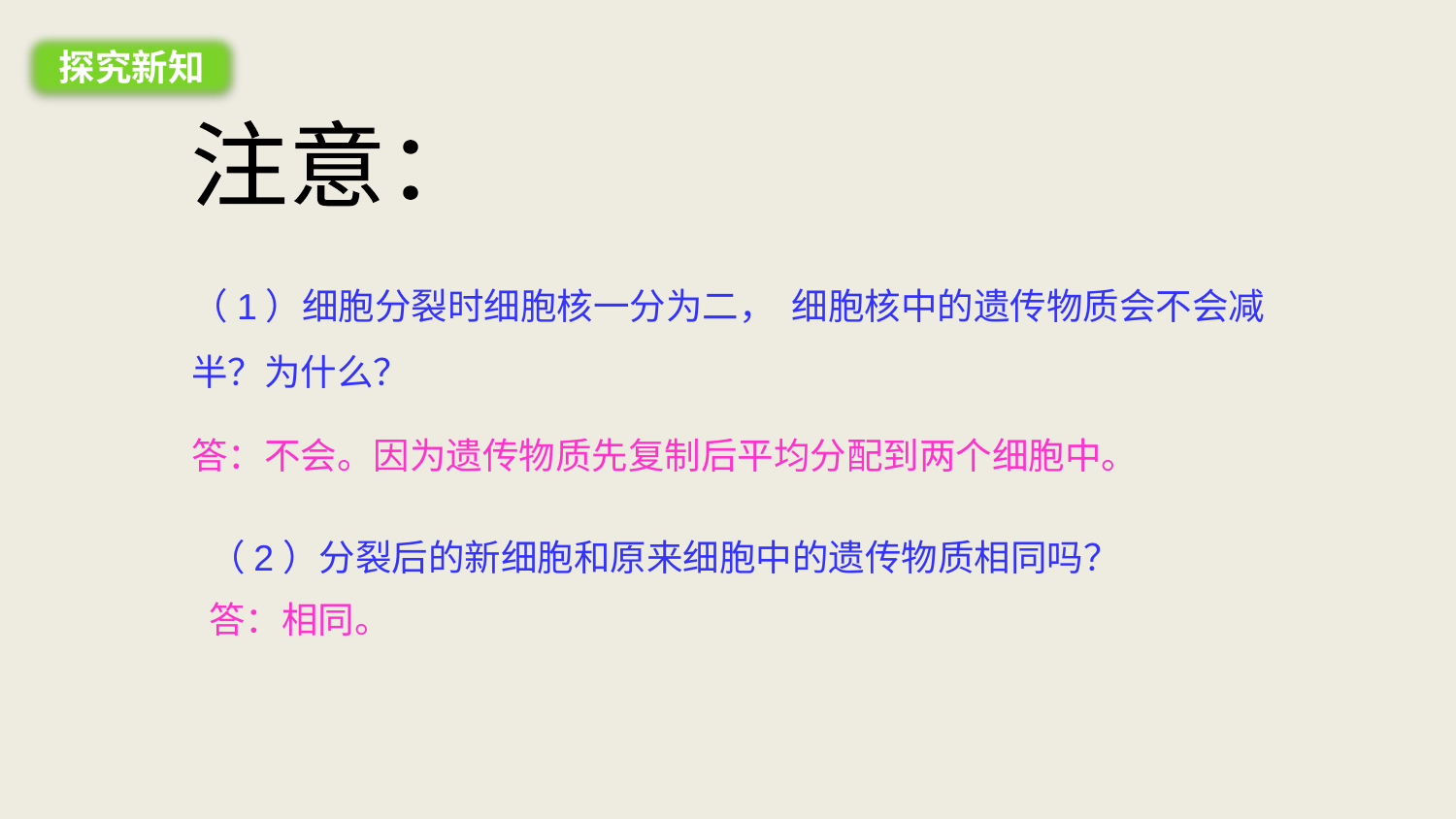

探究新知
注意：
（1）细胞分裂时细胞核一分为二，  细胞核中的遗传物质会不会减半？为什么？
答：不会。因为遗传物质先复制后平均分配到两个细胞中。
（2）分裂后的新细胞和原来细胞中的遗传物质相同吗？
答：相同。